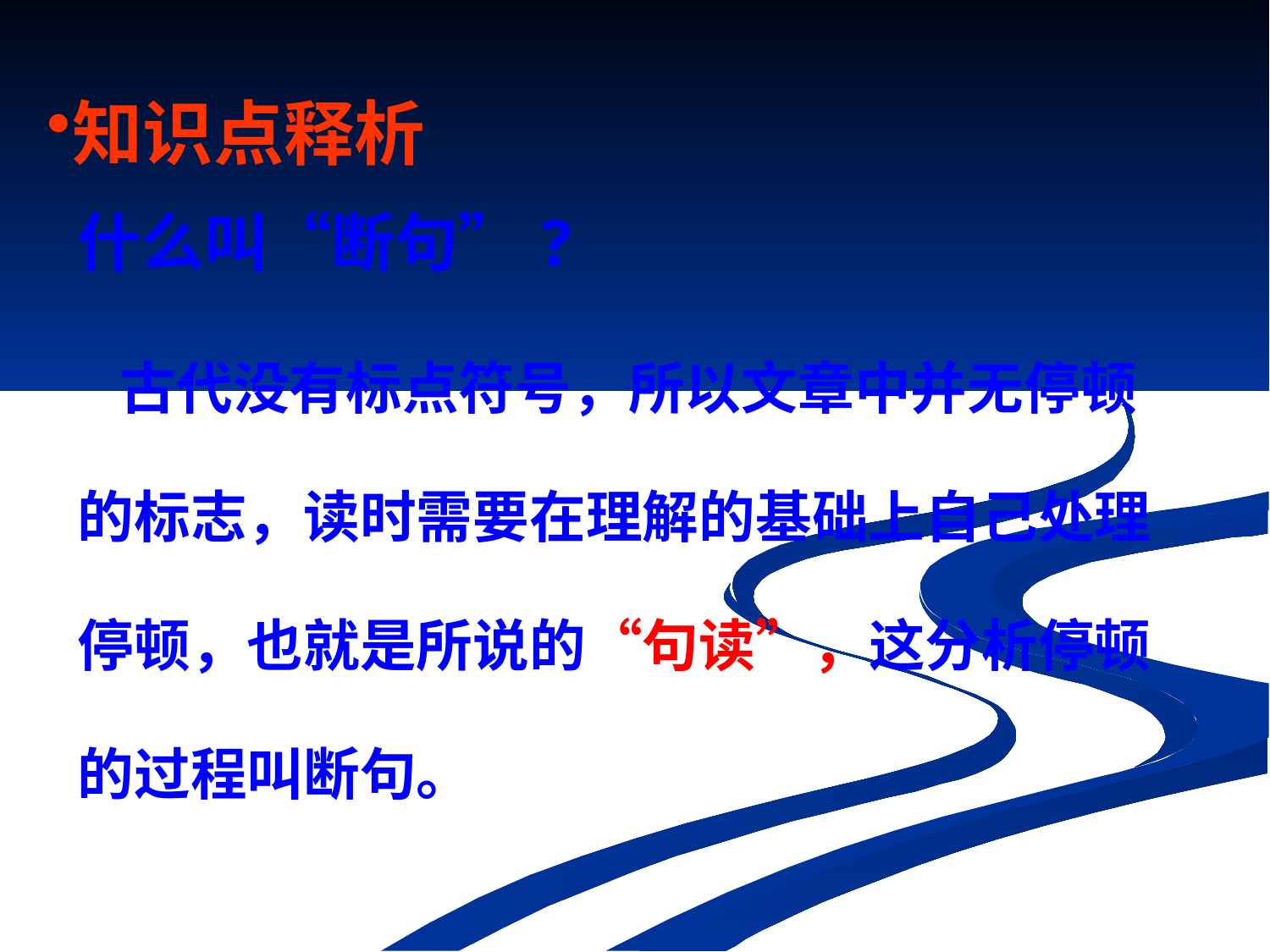

知识点释析
什么叫“断句”?
　古代没有标点符号，所以文章中并无停顿的标志，读时需要在理解的基础上自己处理停顿，也就是所说的“句读”，这分析停顿的过程叫断句。